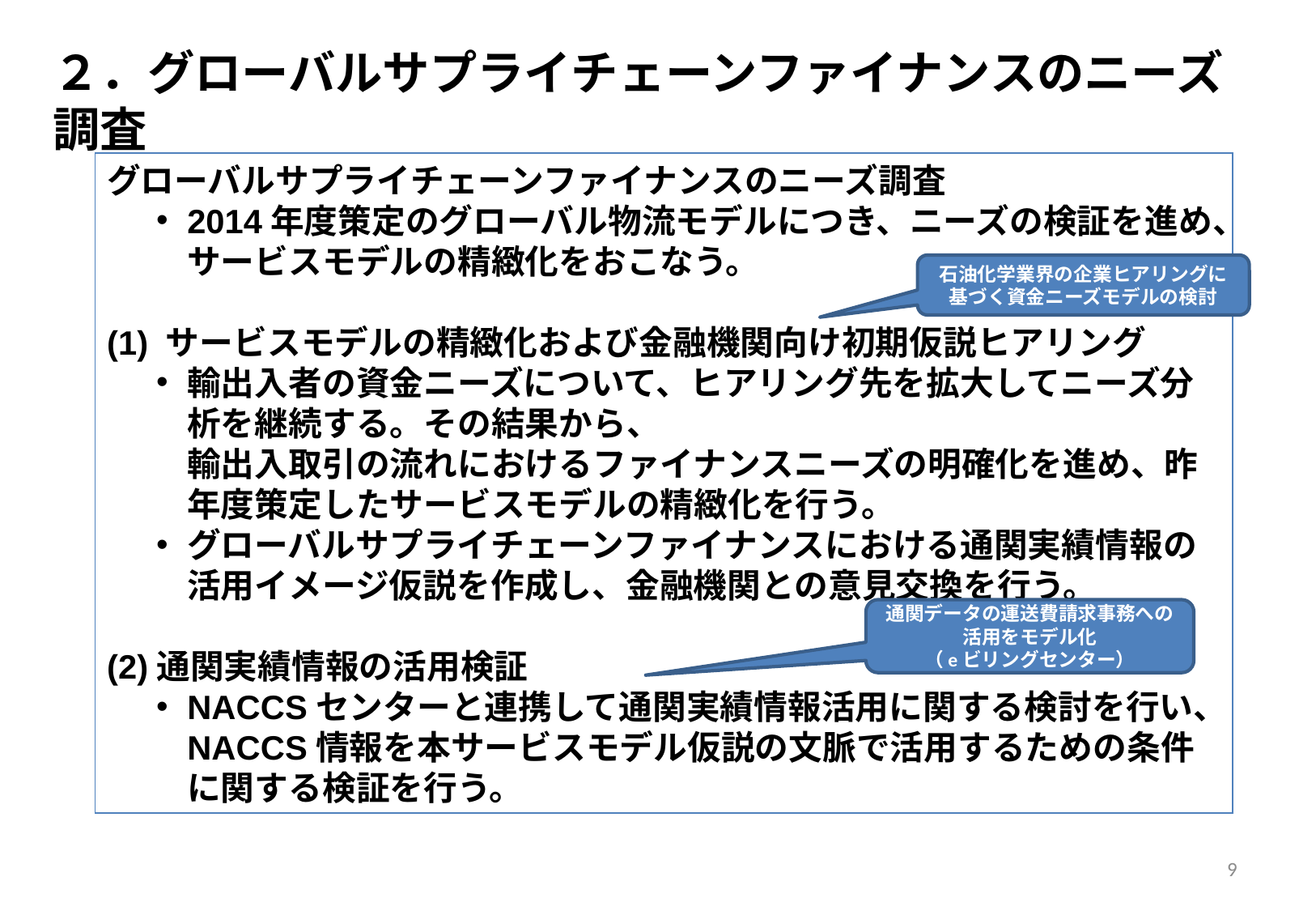

２．グローバルサプライチェーンファイナンスのニーズ調査
グローバルサプライチェーンファイナンスのニーズ調査
2014年度策定のグローバル物流モデルにつき、ニーズの検証を進め、サービスモデルの精緻化をおこなう。

(1) サービスモデルの精緻化および金融機関向け初期仮説ヒアリング
輸出入者の資金ニーズについて、ヒアリング先を拡大してニーズ分析を継続する。その結果から、
輸出入取引の流れにおけるファイナンスニーズの明確化を進め、昨年度策定したサービスモデルの精緻化を行う。
グローバルサプライチェーンファイナンスにおける通関実績情報の活用イメージ仮説を作成し、金融機関との意見交換を行う。

(2)通関実績情報の活用検証
NACCSセンターと連携して通関実績情報活用に関する検討を行い、NACCS情報を本サービスモデル仮説の文脈で活用するための条件に関する検証を行う。
石油化学業界の企業ヒアリングに基づく資金ニーズモデルの検討
通関データの運送費請求事務への活用をモデル化
（eビリングセンター）
9